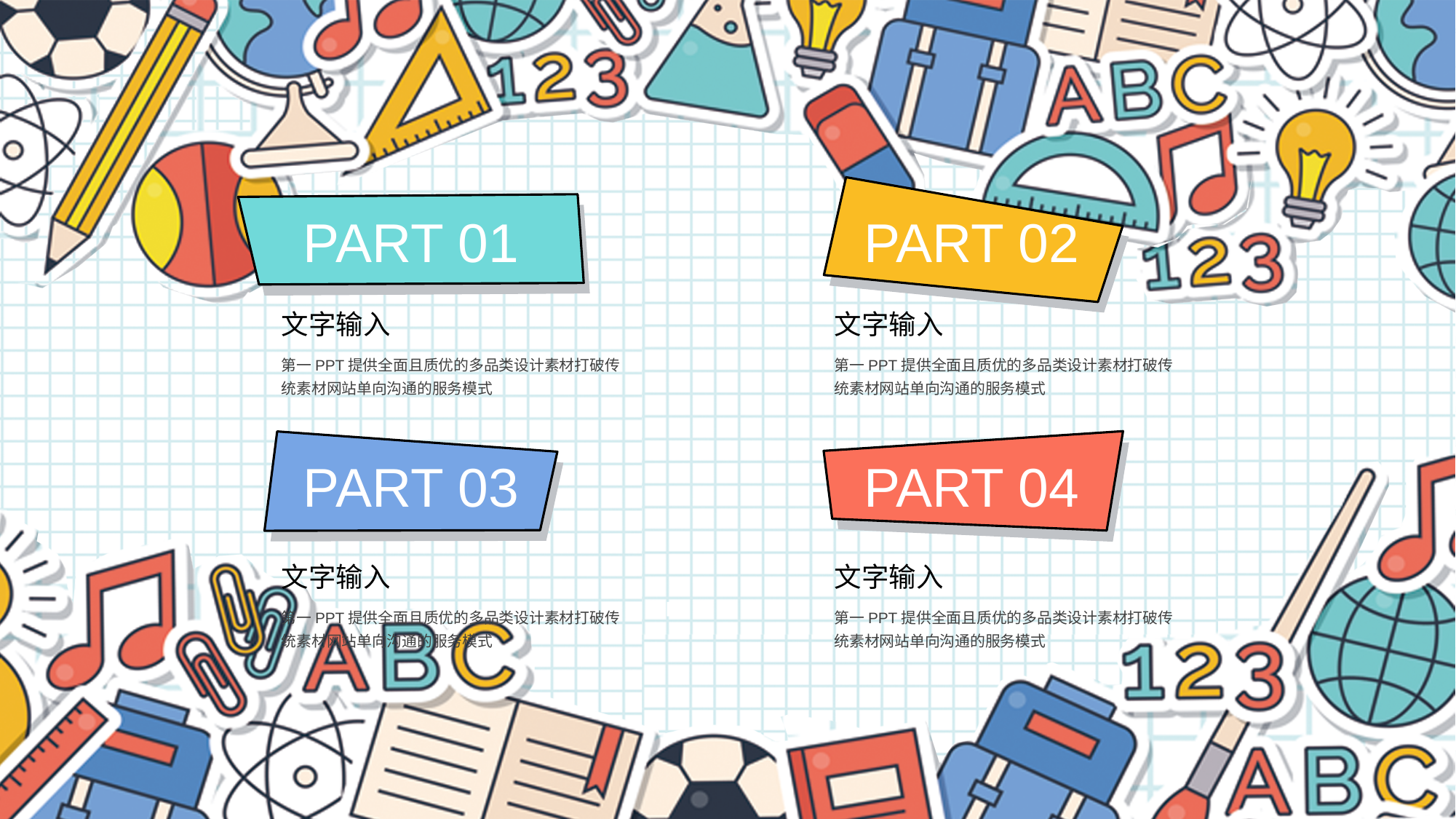

PART 02

PART 01
文字输入
第一PPT提供全面且质优的多品类设计素材打破传统素材网站单向沟通的服务模式
文字输入
第一PPT提供全面且质优的多品类设计素材打破传统素材网站单向沟通的服务模式

PART 04

PART 03
文字输入
第一PPT提供全面且质优的多品类设计素材打破传统素材网站单向沟通的服务模式
文字输入
第一PPT提供全面且质优的多品类设计素材打破传统素材网站单向沟通的服务模式